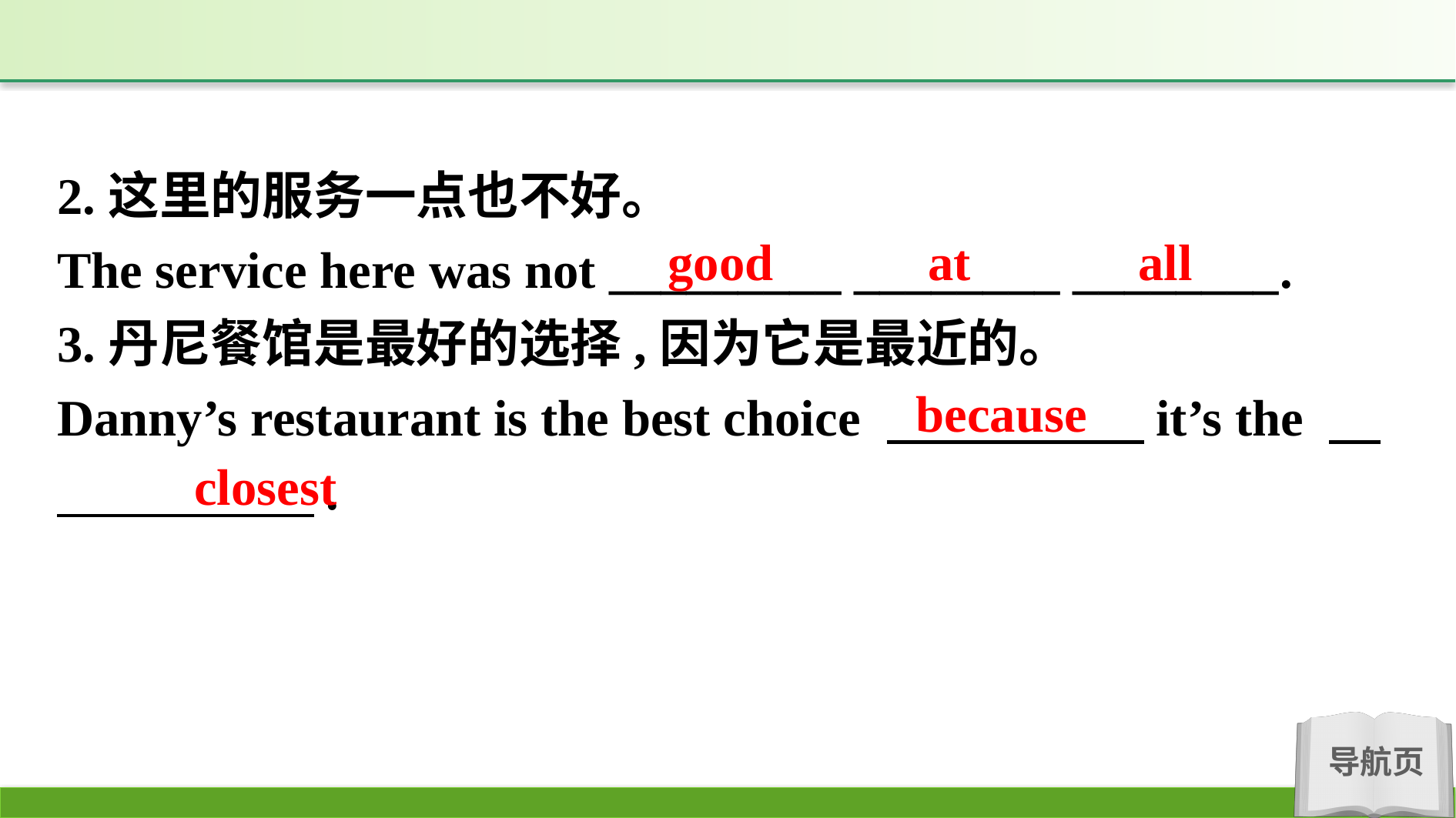

2.这里的服务一点也不好。
The service here was not _________ ________ ________.
3.丹尼餐馆是最好的选择,因为它是最近的。
Danny’s restaurant is the best choice 　　　　　it’s the 　　　　　　.
good            at             all
because
closest